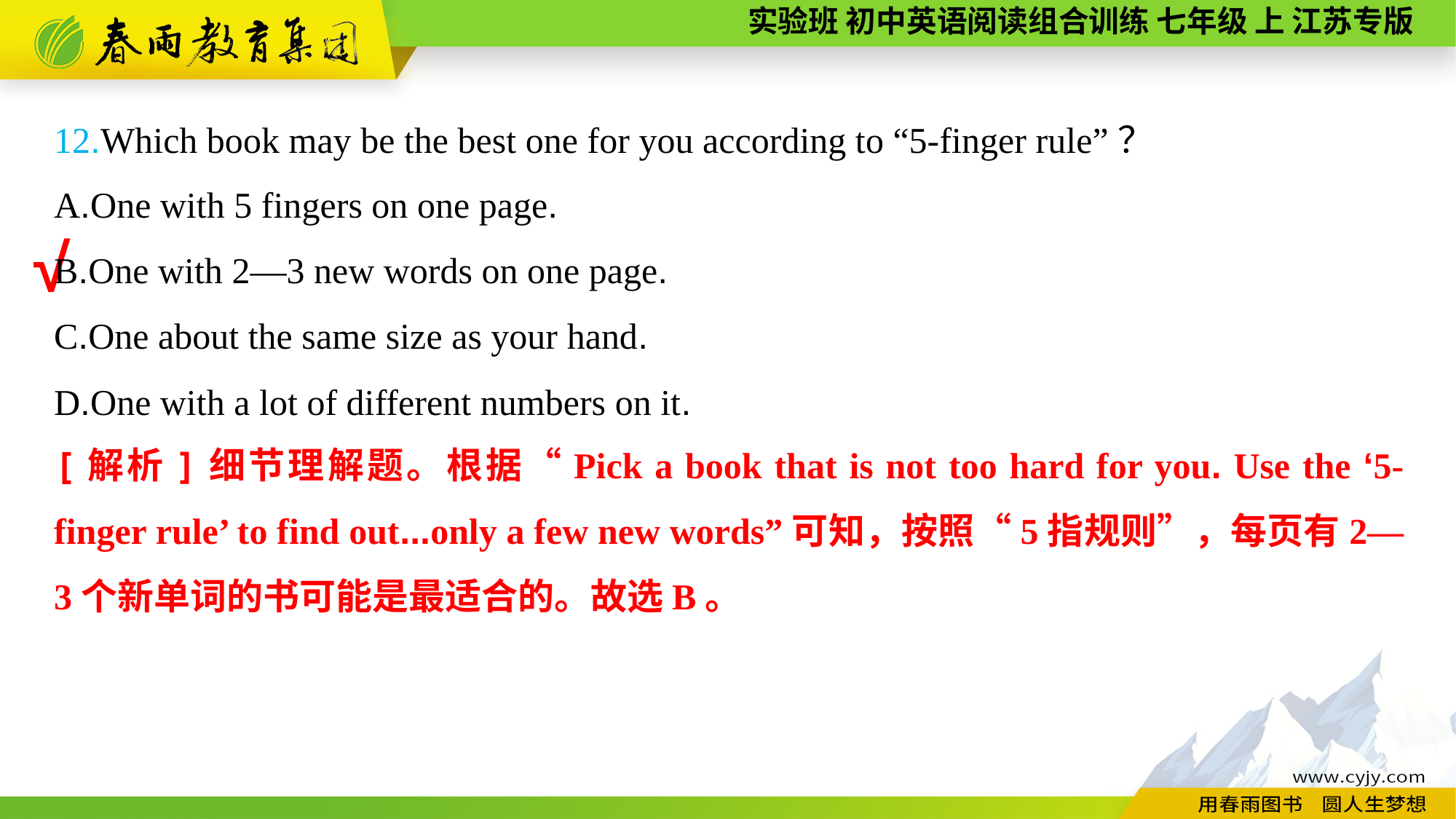

12.Which book may be the best one for you according to “5-finger rule”？
A.One with 5 fingers on one page.
B.One with 2—3 new words on one page.
C.One about the same size as your hand.
D.One with a lot of different numbers on it.
√
[解析]细节理解题。根据“Pick a book that is not too hard for you. Use the ‘5-finger rule’ to find out...only a few new words”可知，按照“5指规则”，每页有2—3个新单词的书可能是最适合的。故选B。